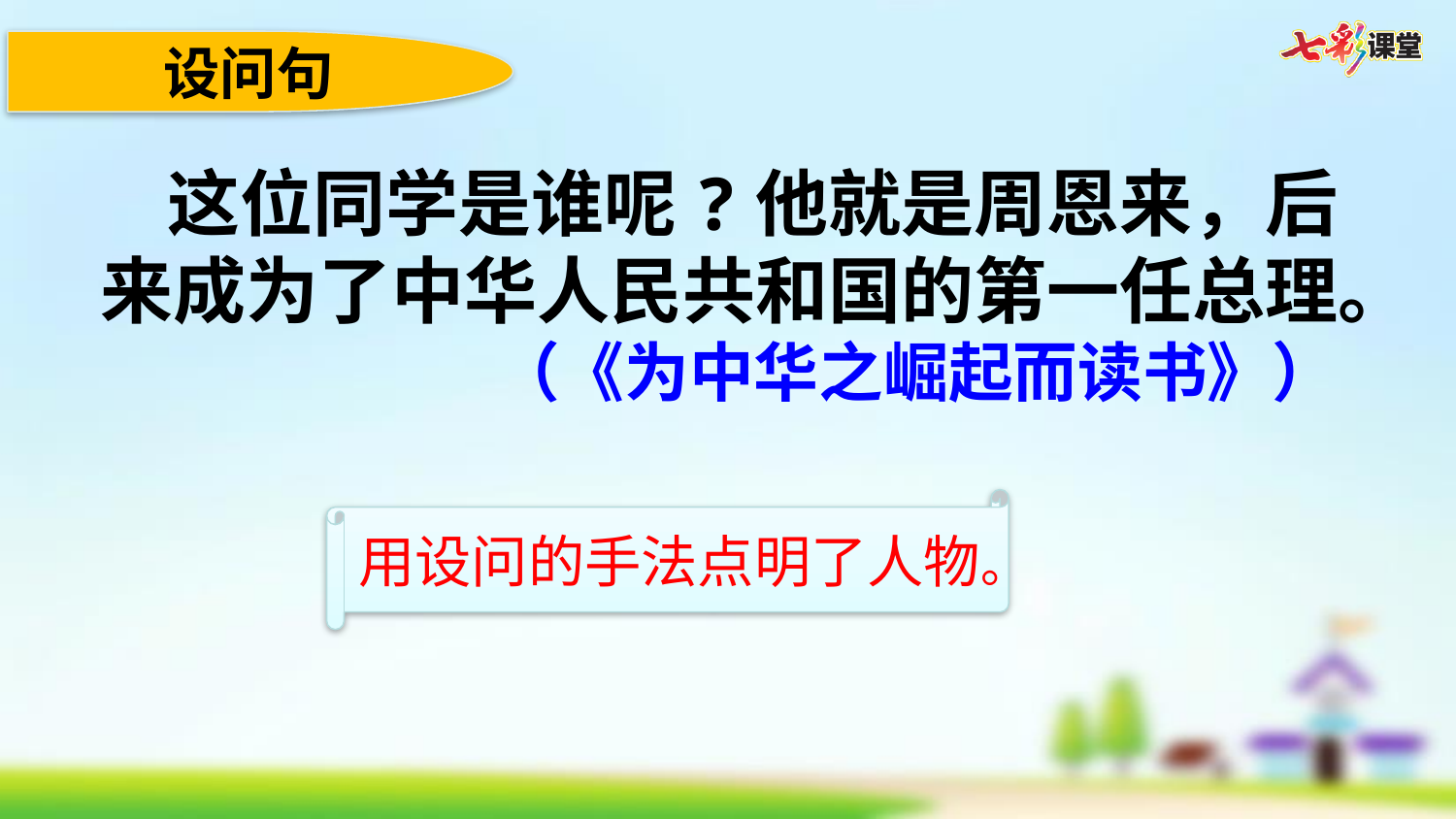

设问句
   这位同学是谁呢?他就是周恩来，后来成为了中华人民共和国的第一任总理。
（《为中华之崛起而读书》）
用设问的手法点明了人物。